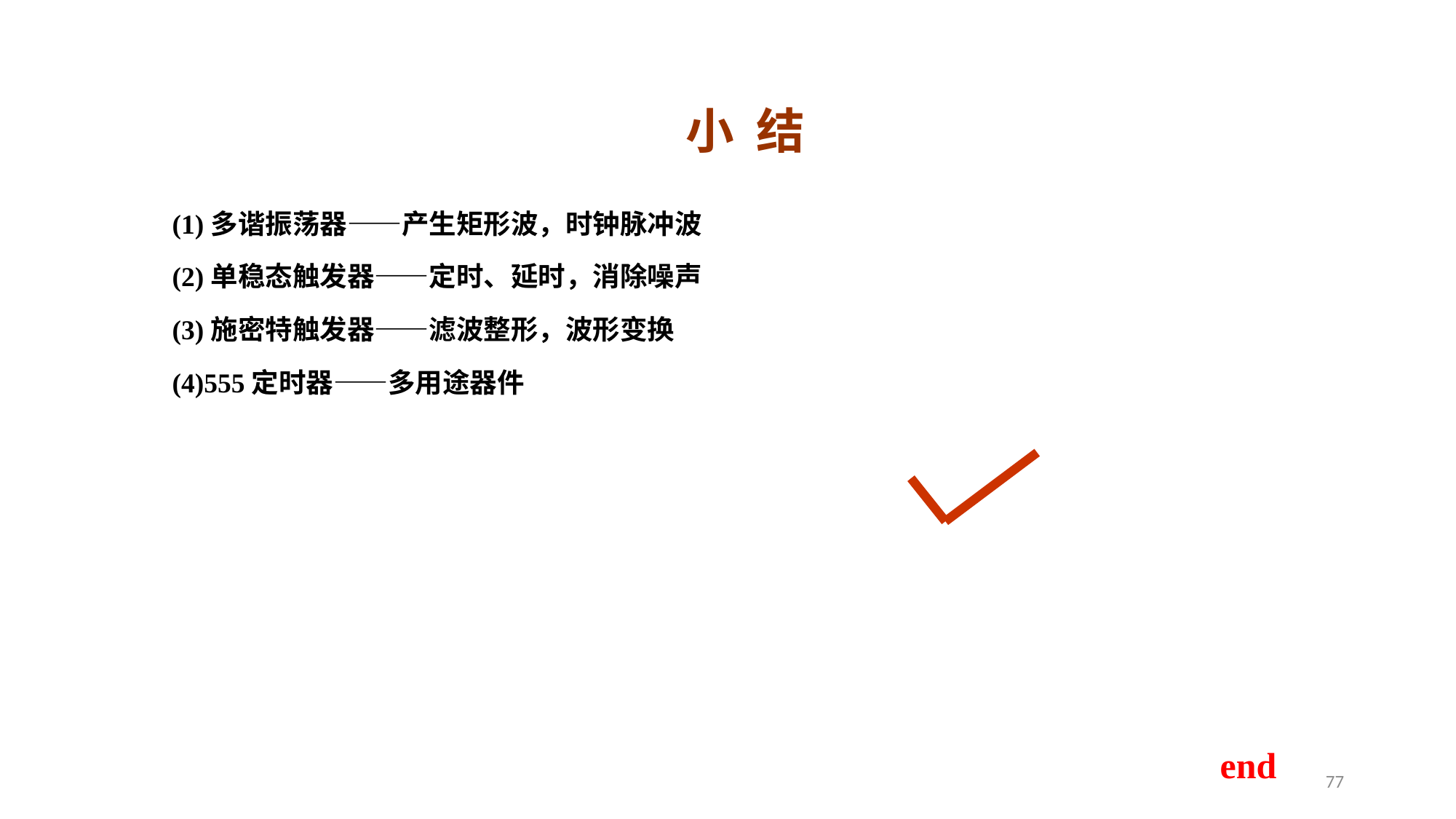

小  结
 (1)多谐振荡器——产生矩形波，时钟脉冲波
 (2)单稳态触发器——定时、延时，消除噪声
 (3)施密特触发器——滤波整形，波形变换
 (4)555定时器——多用途器件

end
77